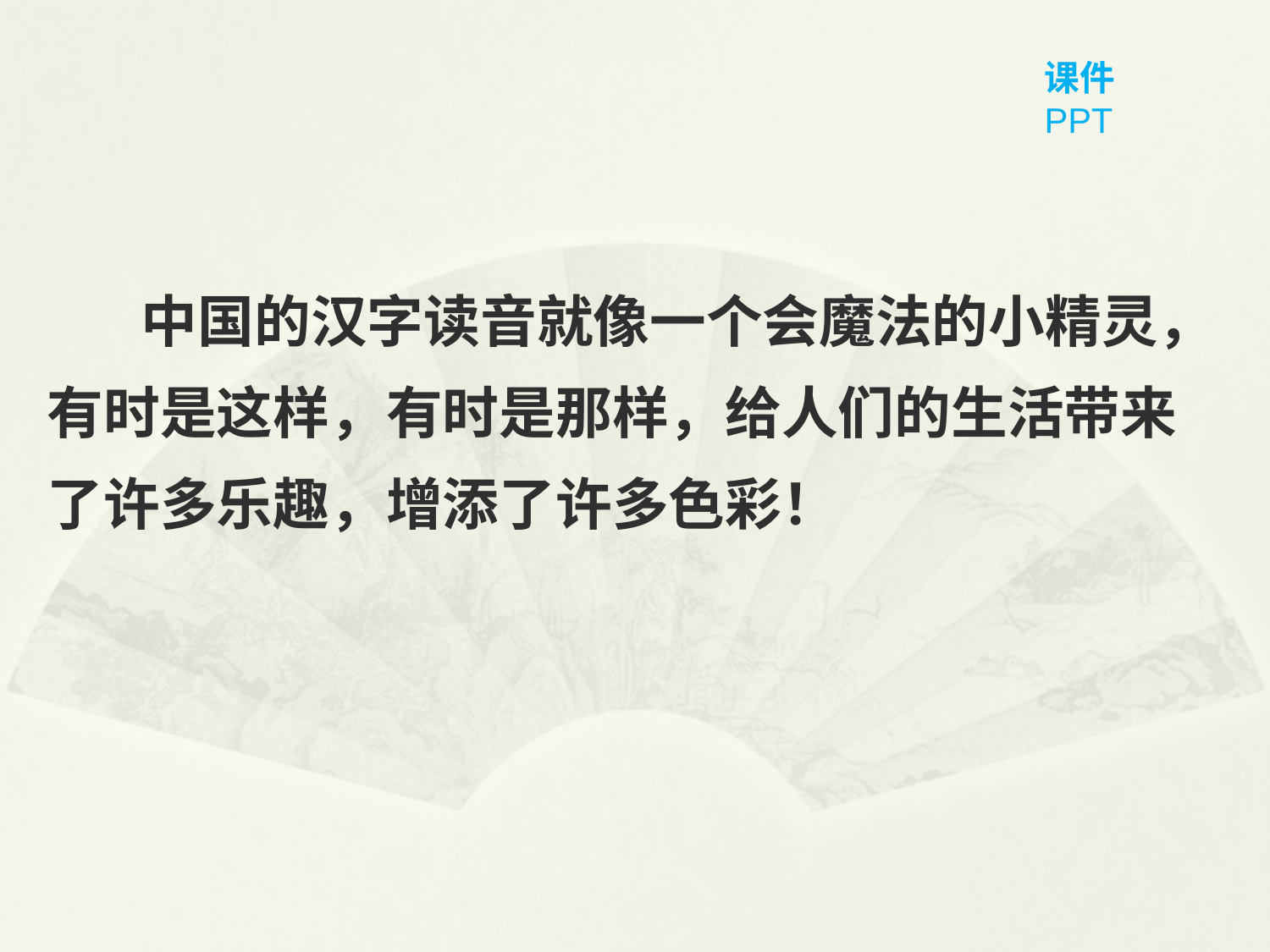

课件PPT
            中国的汉字读音就像一个会魔法的小精灵，有时是这样，有时是那样，给人们的生活带来了许多乐趣，增添了许多色彩！